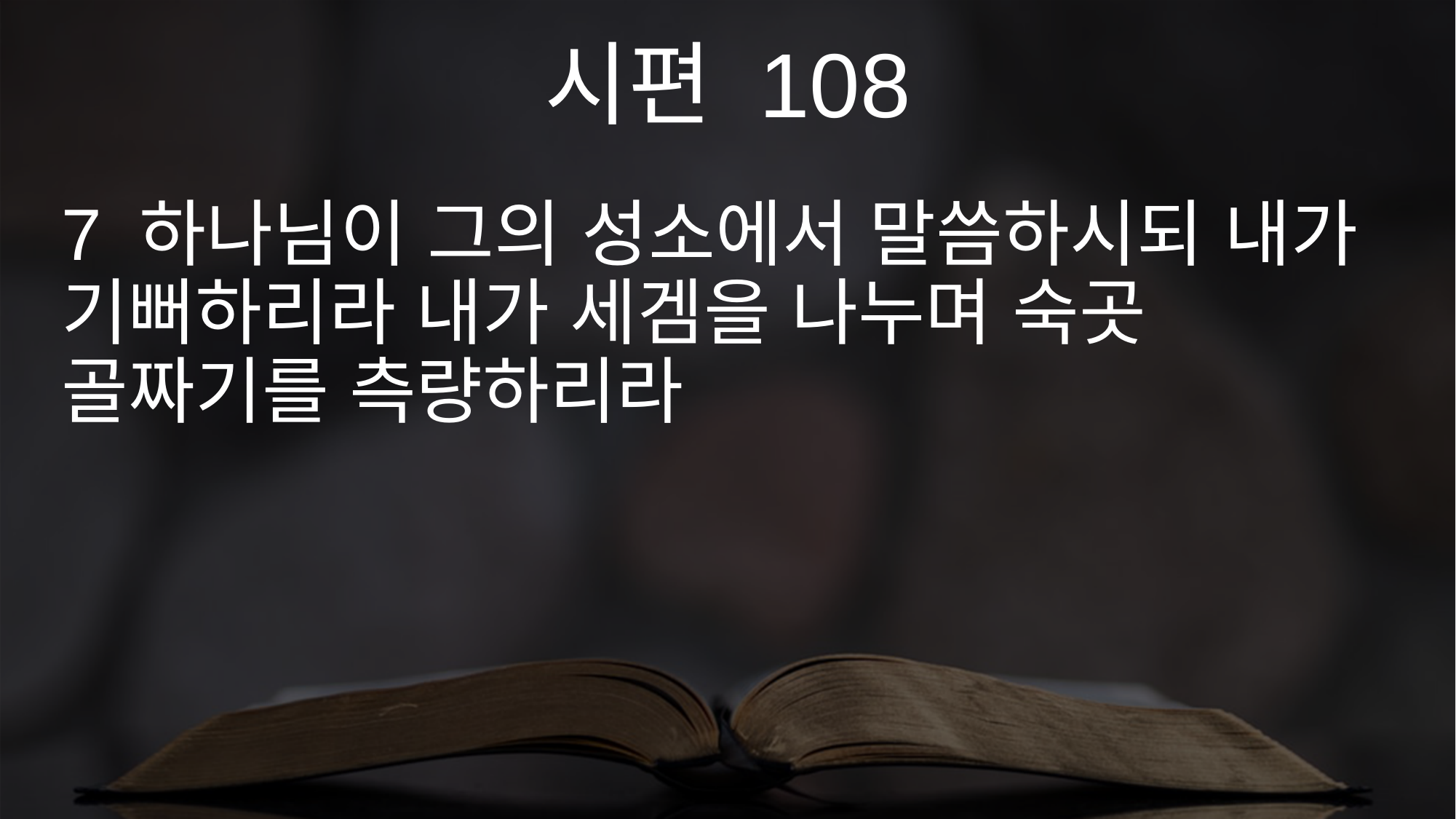

시편 108
7 하나님이 그의 성소에서 말씀하시되 내가 기뻐하리라 내가 세겜을 나누며 숙곳 골짜기를 측량하리라